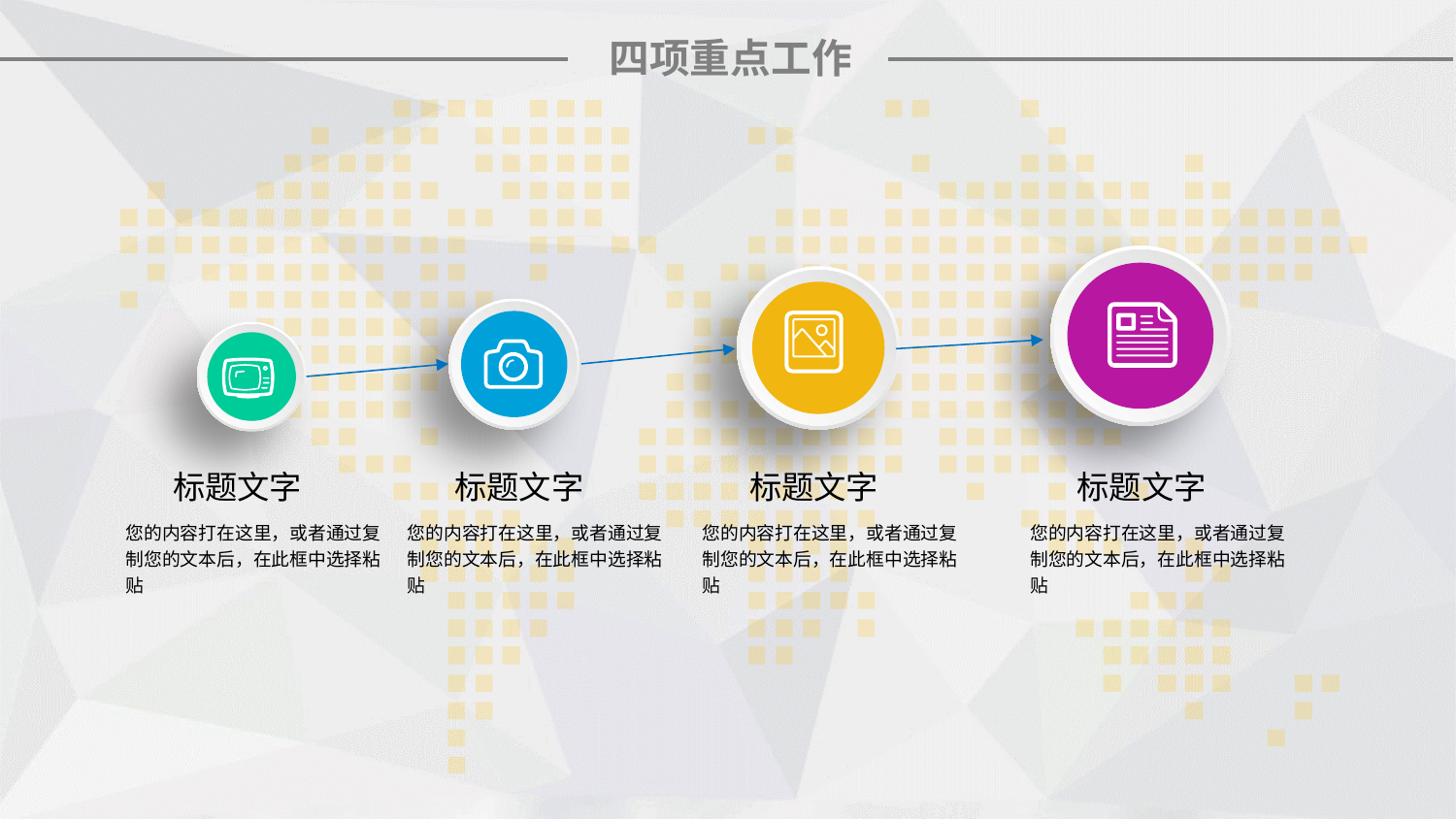

四项重点工作

标题文字
您的内容打在这里，或者通过复制您的文本后，在此框中选择粘贴
标题文字
您的内容打在这里，或者通过复制您的文本后，在此框中选择粘贴
标题文字
您的内容打在这里，或者通过复制您的文本后，在此框中选择粘贴
标题文字
您的内容打在这里，或者通过复制您的文本后，在此框中选择粘贴